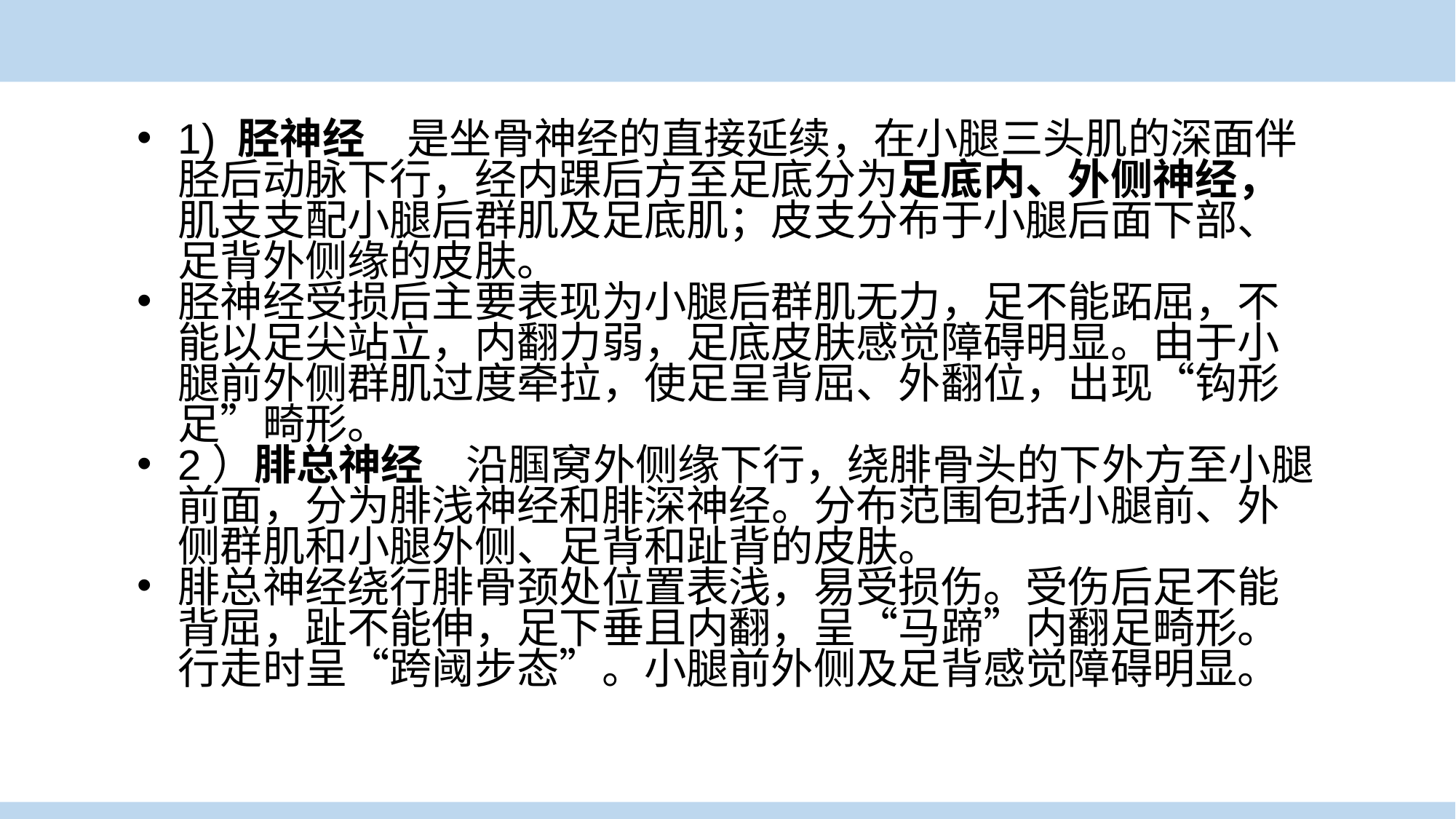

1) 胫神经　是坐骨神经的直接延续，在小腿三头肌的深面伴胫后动脉下行，经内踝后方至足底分为足底内、外侧神经，肌支支配小腿后群肌及足底肌；皮支分布于小腿后面下部、足背外侧缘的皮肤。
胫神经受损后主要表现为小腿后群肌无力，足不能跖屈，不能以足尖站立，内翻力弱，足底皮肤感觉障碍明显。由于小腿前外侧群肌过度牵拉，使足呈背屈、外翻位，出现“钩形足”畸形。
2）腓总神经　沿腘窝外侧缘下行，绕腓骨头的下外方至小腿前面，分为腓浅神经和腓深神经。分布范围包括小腿前、外侧群肌和小腿外侧、足背和趾背的皮肤。
腓总神经绕行腓骨颈处位置表浅，易受损伤。受伤后足不能背屈，趾不能伸，足下垂且内翻，呈“马蹄”内翻足畸形。行走时呈“跨阈步态”。小腿前外侧及足背感觉障碍明显。